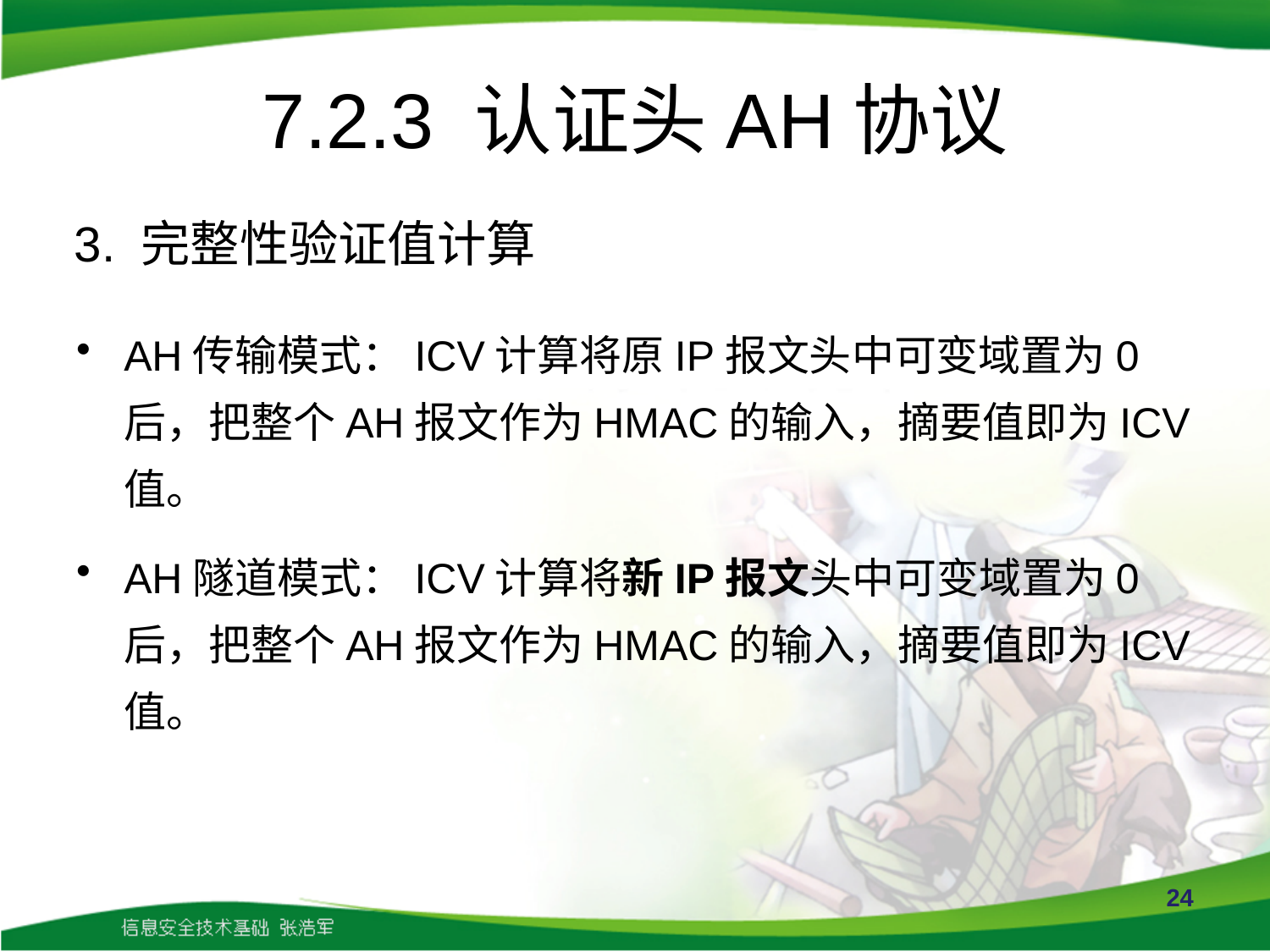

# 7.2.3 认证头AH协议
3. 完整性验证值计算
AH传输模式：ICV计算将原IP报文头中可变域置为0后，把整个AH报文作为HMAC的输入，摘要值即为ICV值。
AH隧道模式：ICV计算将新IP报文头中可变域置为0后，把整个AH报文作为HMAC的输入，摘要值即为ICV值。

24